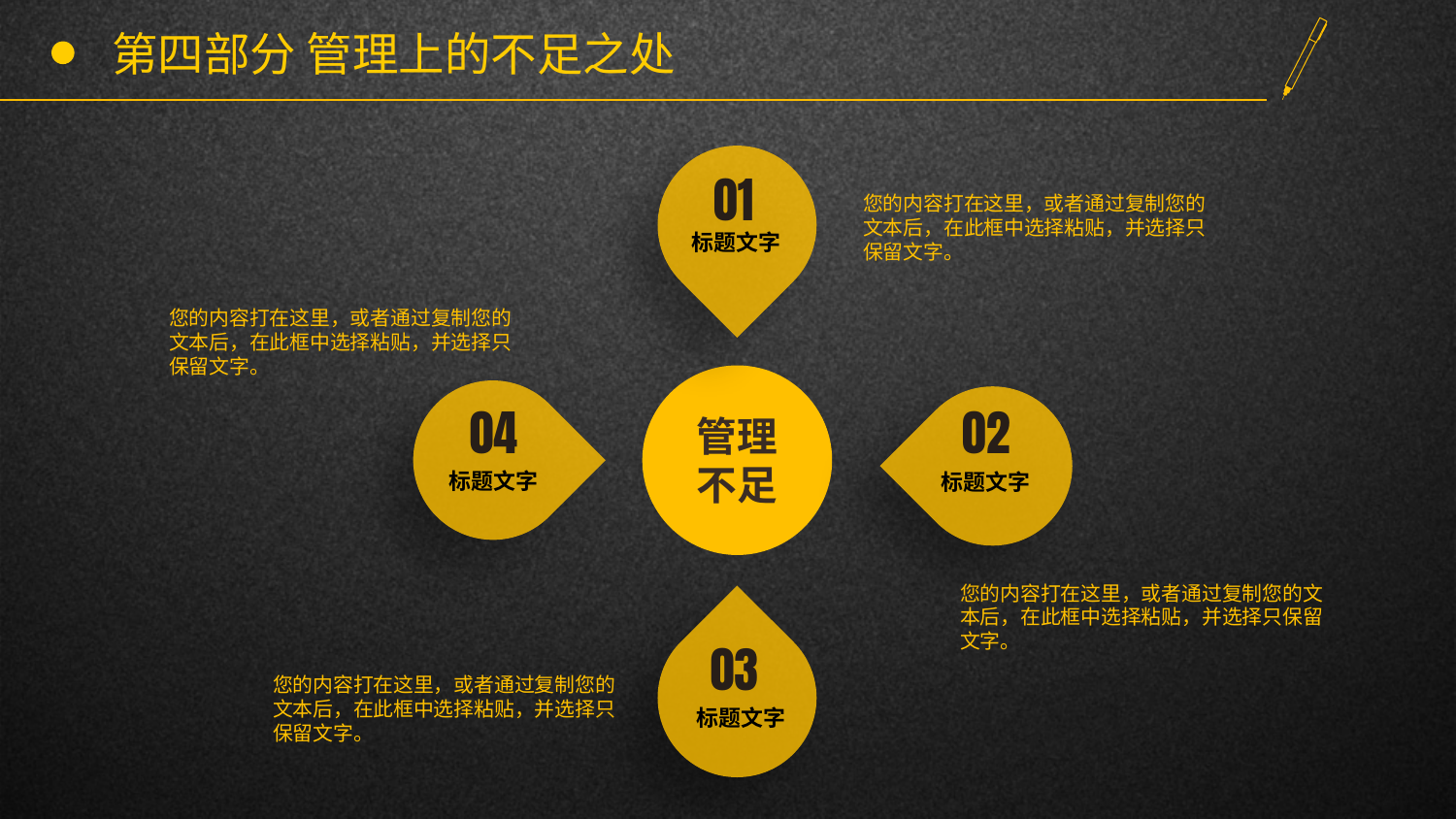

# 第四部分 管理上的不足之处

01
标题文字
您的内容打在这里，或者通过复制您的文本后，在此框中选择粘贴，并选择只保留文字。
您的内容打在这里，或者通过复制您的文本后，在此框中选择粘贴，并选择只保留文字。
管理
不足

04
标题文字

02
标题文字
您的内容打在这里，或者通过复制您的文本后，在此框中选择粘贴，并选择只保留文字。

03
标题文字
您的内容打在这里，或者通过复制您的文本后，在此框中选择粘贴，并选择只保留文字。